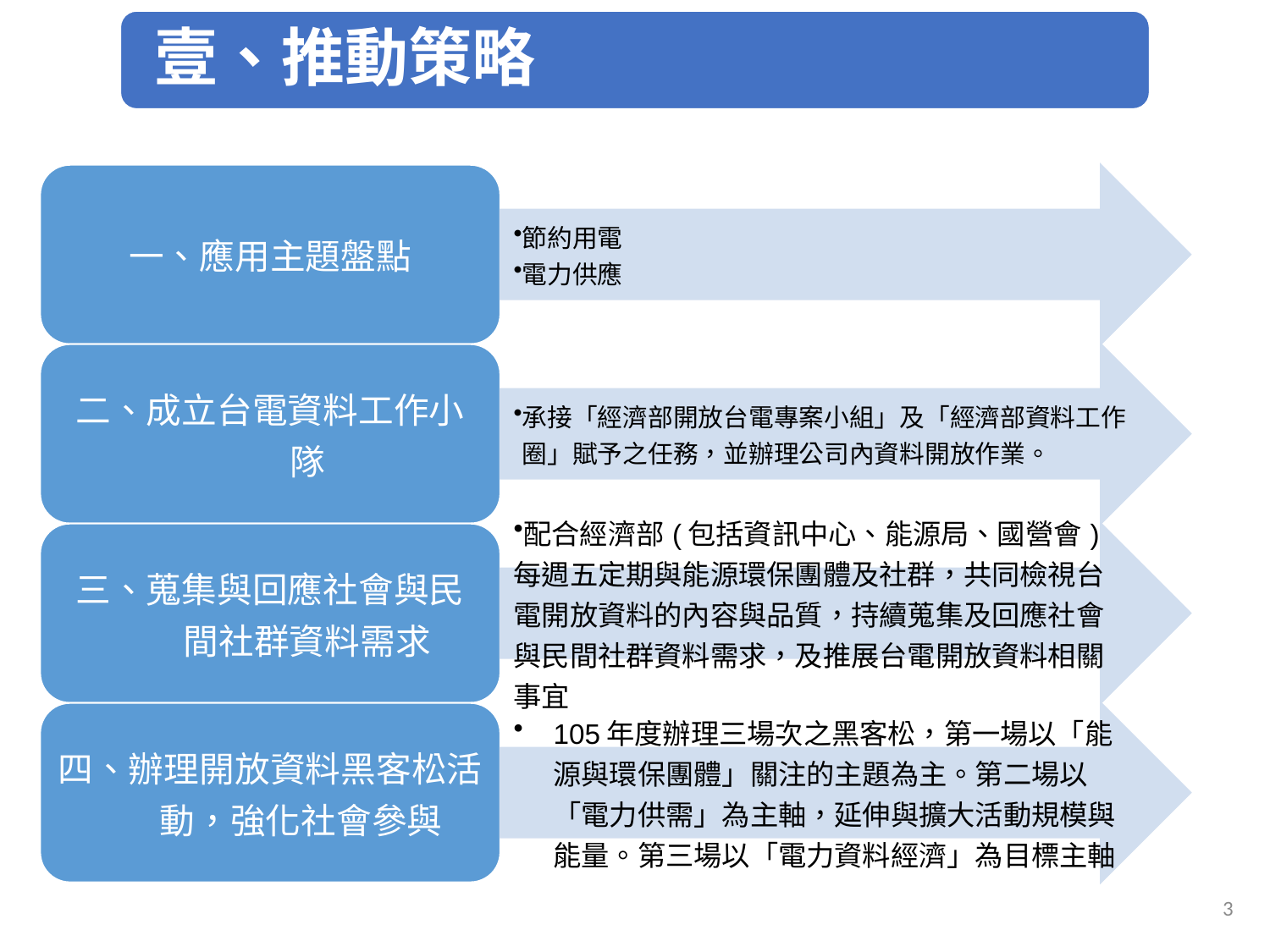

壹、推動策略
一、應用主題盤點
節約用電
電力供應
二、成立台電資料工作小隊
承接「經濟部開放台電專案小組」及「經濟部資料工作圈」賦予之任務，並辦理公司內資料開放作業。
三、蒐集與回應社會與民間社群資料需求
四、辦理開放資料黑客松活動，強化社會參與
配合經濟部(包括資訊中心、能源局、國營會)每週五定期與能源環保團體及社群，共同檢視台電開放資料的內容與品質，持續蒐集及回應社會與民間社群資料需求，及推展台電開放資料相關事宜
105年度辦理三場次之黑客松，第一場以「能源與環保團體」關注的主題為主。第二場以「電力供需」為主軸，延伸與擴大活動規模與能量。第三場以「電力資料經濟」為目標主軸
3